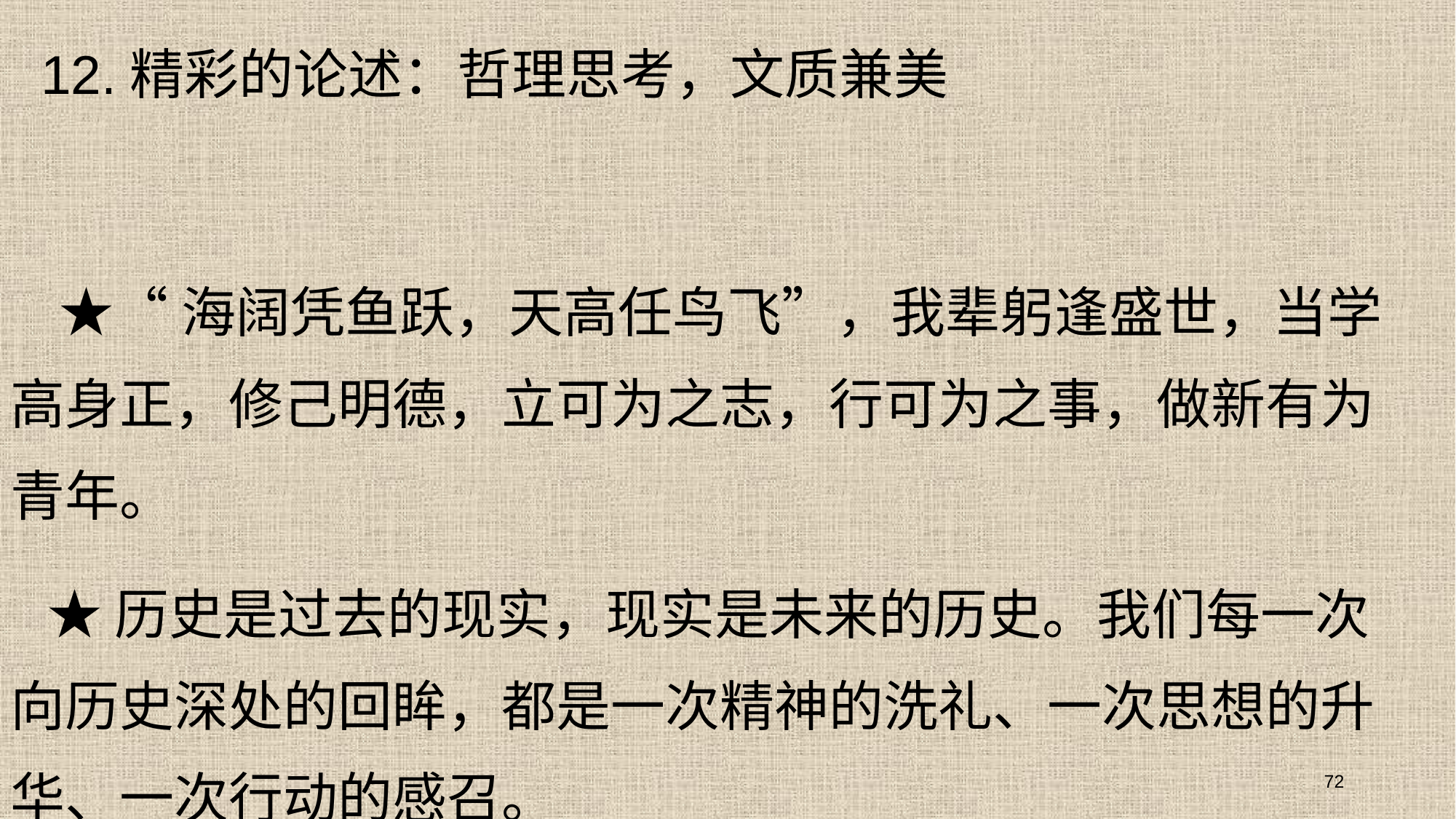

12.精彩的论述：哲理思考，文质兼美

    ★“海阔凭鱼跃，天高任鸟飞”，我辈躬逢盛世，当学高身正，修己明德，立可为之志，行可为之事，做新有为青年。
   ★历史是过去的现实，现实是未来的历史。我们每一次向历史深处的回眸，都是一次精神的洗礼、一次思想的升华、一次行动的感召。
   ★我们大踏步走在实现中华民族伟大复兴的道路上，后方有奋斗过的前人，前方有高高飘扬的党旗，眼前路上春色正好，天上太阳正晴。处可为之世，酬有为之志，乘理想之马，挥鞭启程，为民族之复兴而奋斗。
   ★赓续可为精神，争做有为青年

72